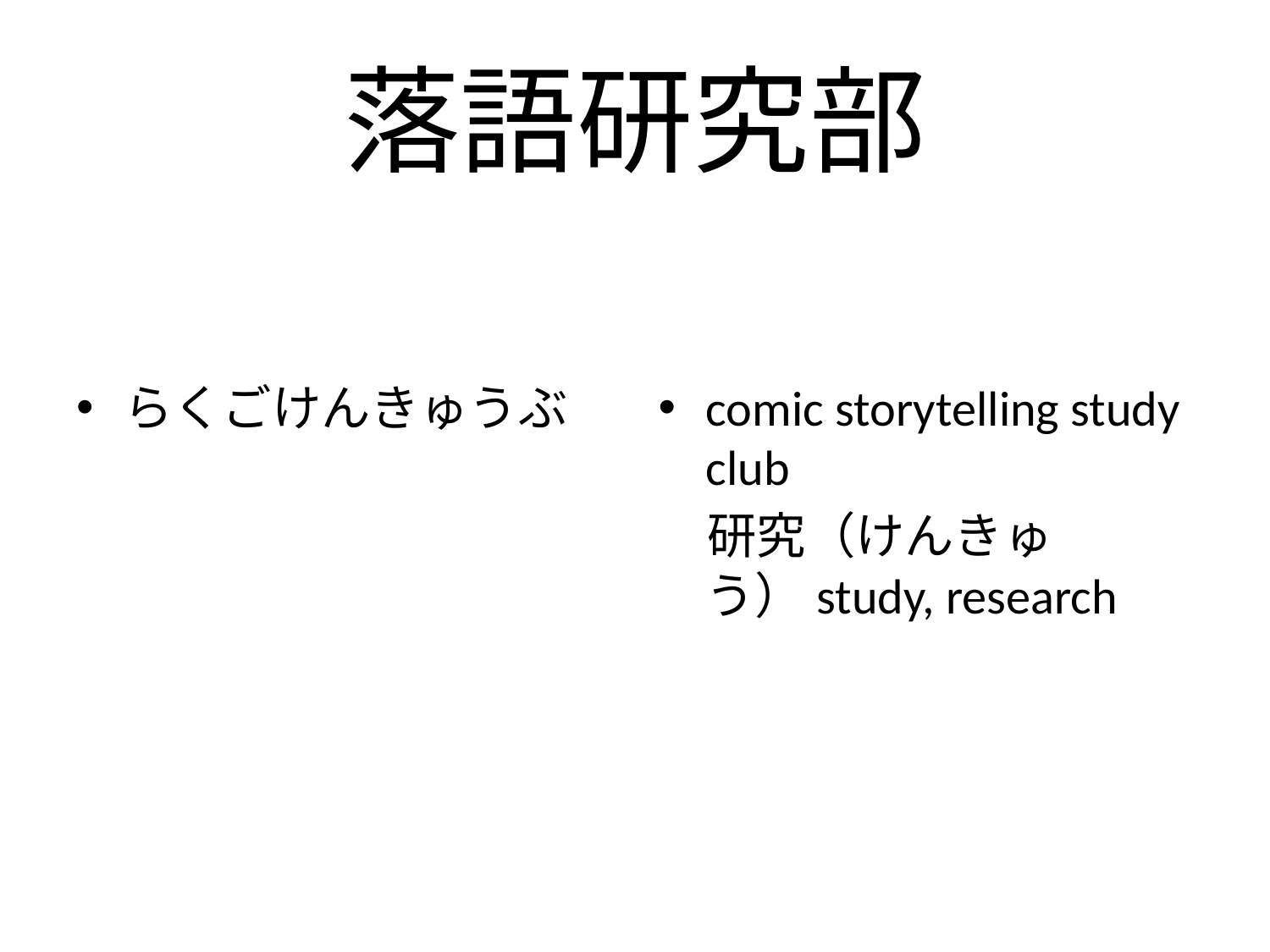

# 落語研究部
らくごけんきゅうぶ
comic storytelling study club
　研究（けんきゅう）study, research